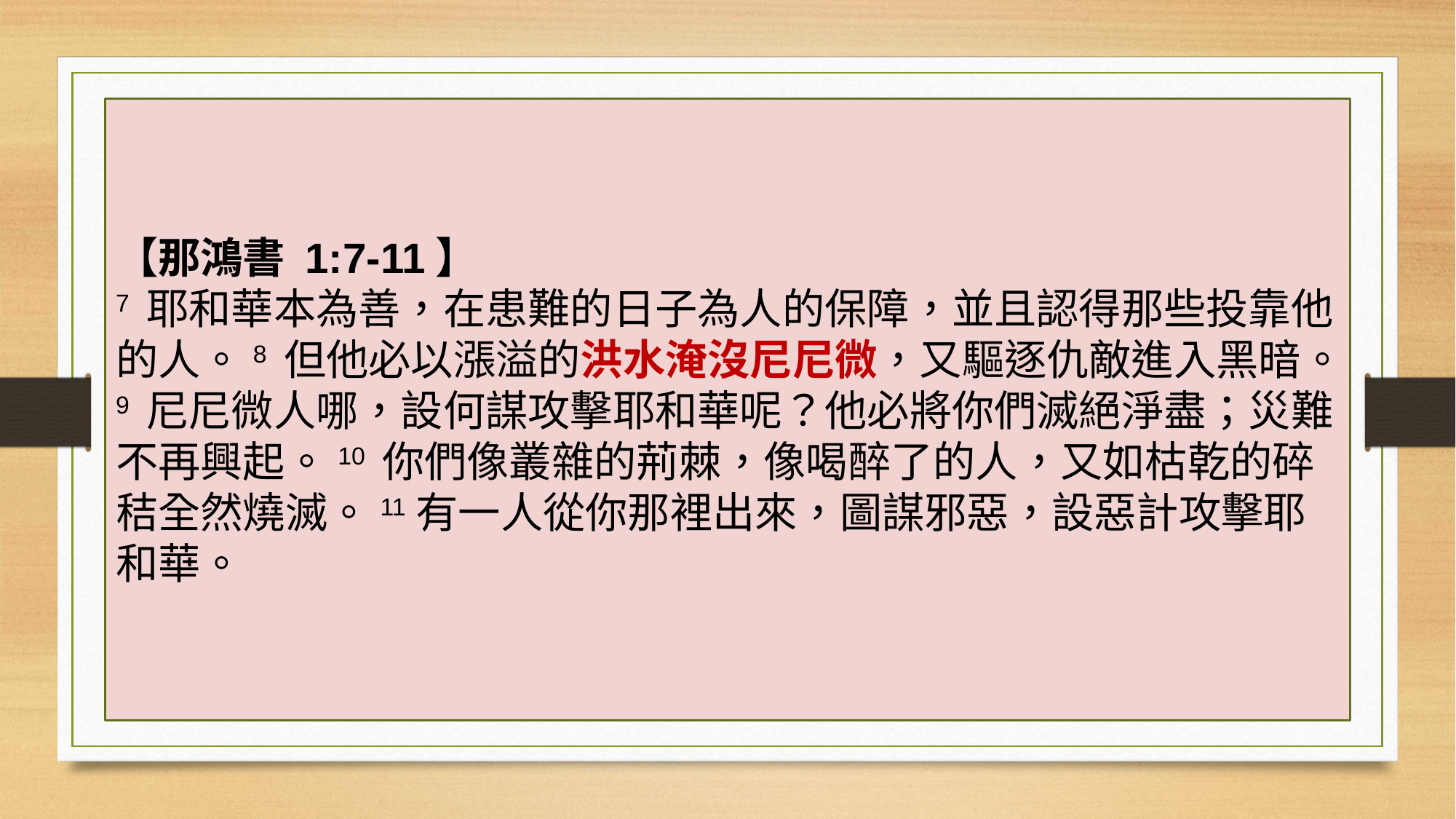

【那鴻書 1:7-11】
7 耶和華本為善，在患難的日子為人的保障，並且認得那些投靠他的人。8 但他必以漲溢的洪水淹沒尼尼微，又驅逐仇敵進入黑暗。9 尼尼微人哪，設何謀攻擊耶和華呢？他必將你們滅絕淨盡；災難不再興起。10 你們像叢雜的荊棘，像喝醉了的人，又如枯乾的碎秸全然燒滅。11有一人從你那裡出來，圖謀邪惡，設惡計攻擊耶和華。
#